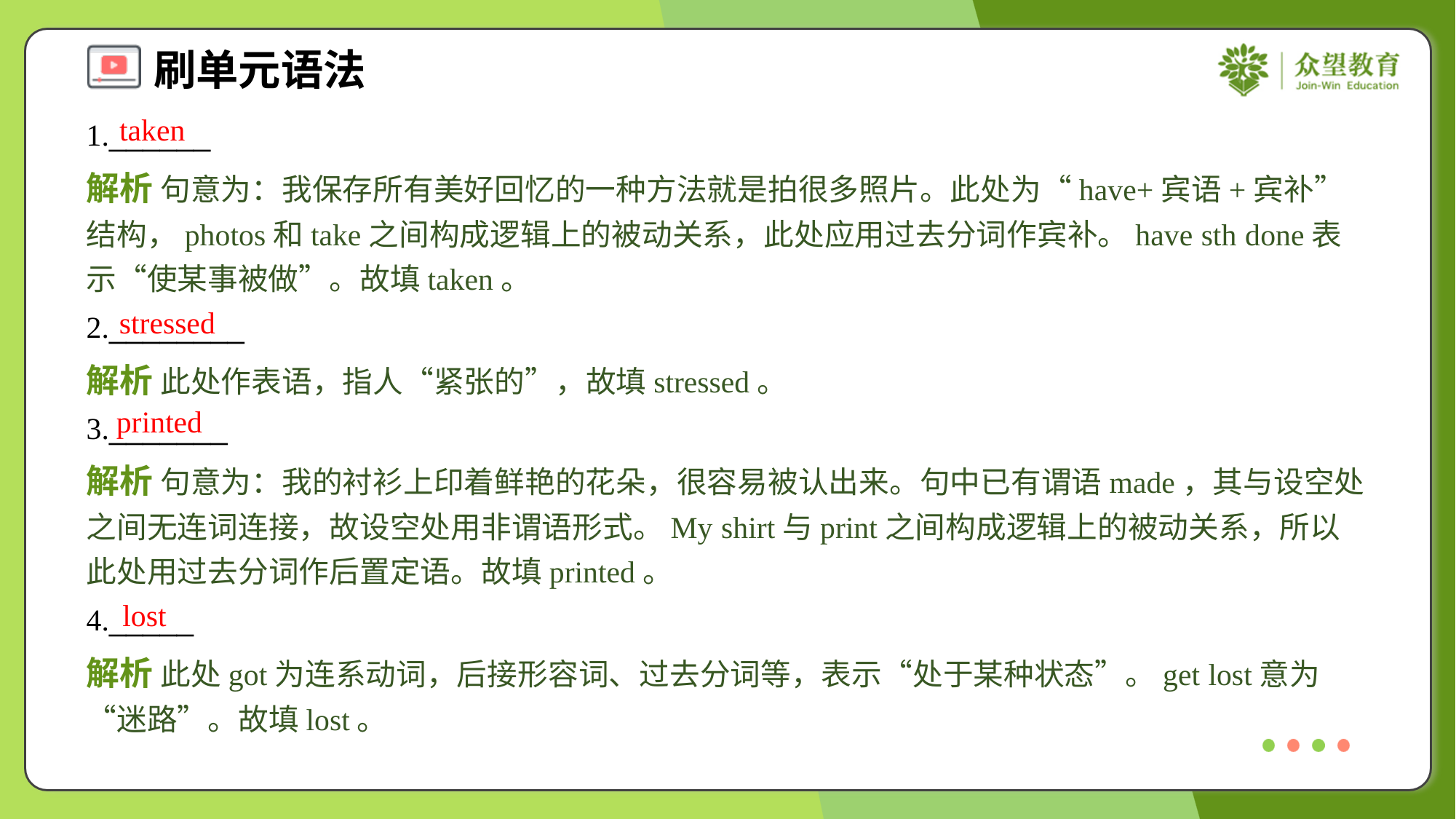

taken
1.______
解析 句意为：我保存所有美好回忆的一种方法就是拍很多照片。此处为“have+宾语+宾补”结构，photos和take之间构成逻辑上的被动关系，此处应用过去分词作宾补。have sth done表示“使某事被做”。故填taken。
stressed
2.________
解析 此处作表语，指人“紧张的”，故填stressed。
printed
3._______
解析 句意为：我的衬衫上印着鲜艳的花朵，很容易被认出来。句中已有谓语made，其与设空处之间无连词连接，故设空处用非谓语形式。My shirt与print之间构成逻辑上的被动关系，所以此处用过去分词作后置定语。故填printed。
lost
4._____
解析 此处got为连系动词，后接形容词、过去分词等，表示“处于某种状态”。get lost意为“迷路”。故填lost。